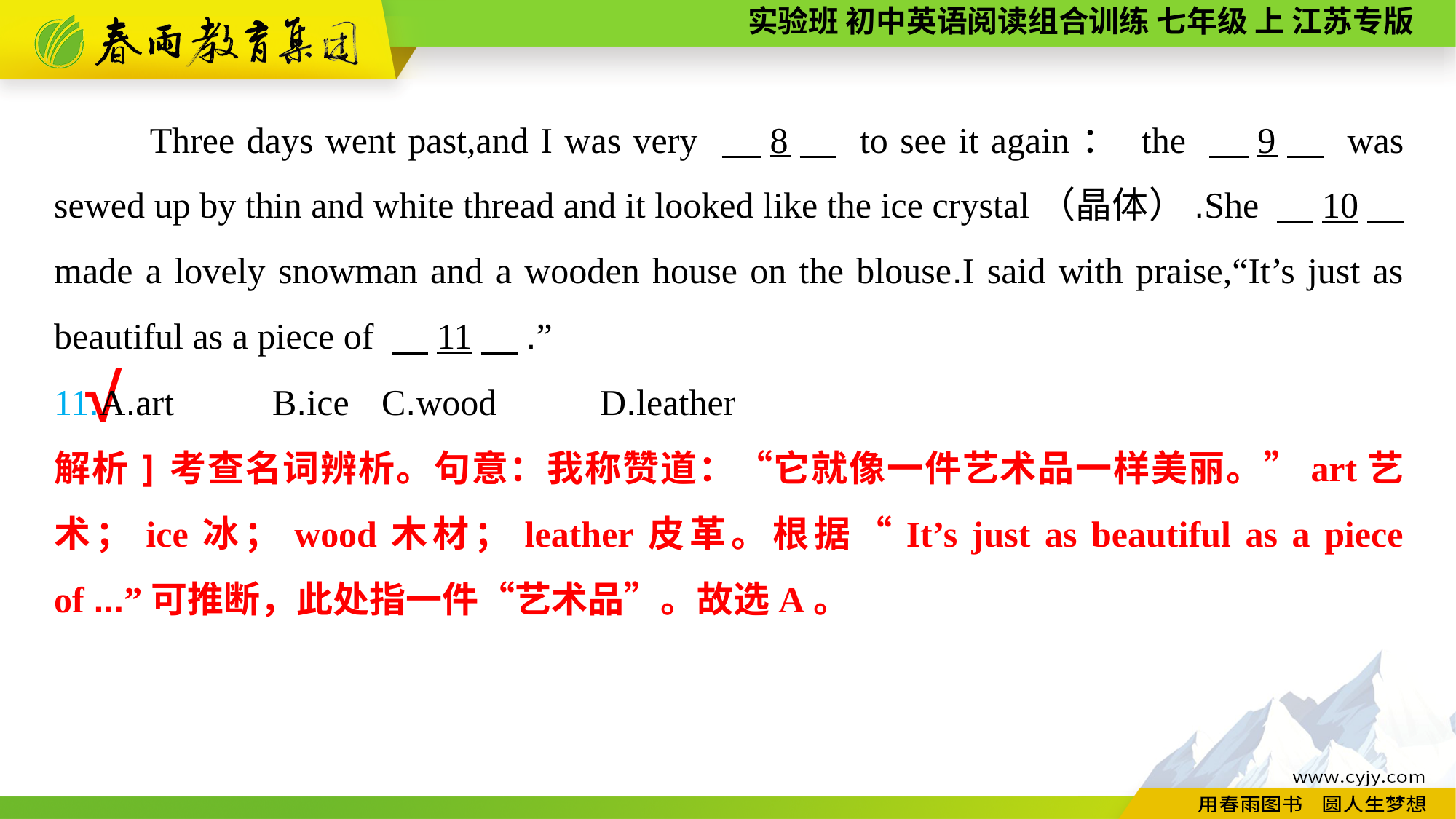

Three days went past,and I was very 　8　 to see it again： the 　9　 was sewed up by thin and white thread and it looked like the ice crystal（晶体）.She 　10　 made a lovely snowman and a wooden house on the blouse.I said with praise,“It’s just as beautiful as a piece of 　11　.”
11.A.art	B.ice	C.wood	D.leather
√
解析]考查名词辨析。句意：我称赞道：“它就像一件艺术品一样美丽。”art艺术；ice冰；wood木材；leather皮革。根据“It’s just as beautiful as a piece of ...”可推断，此处指一件“艺术品”。故选A。